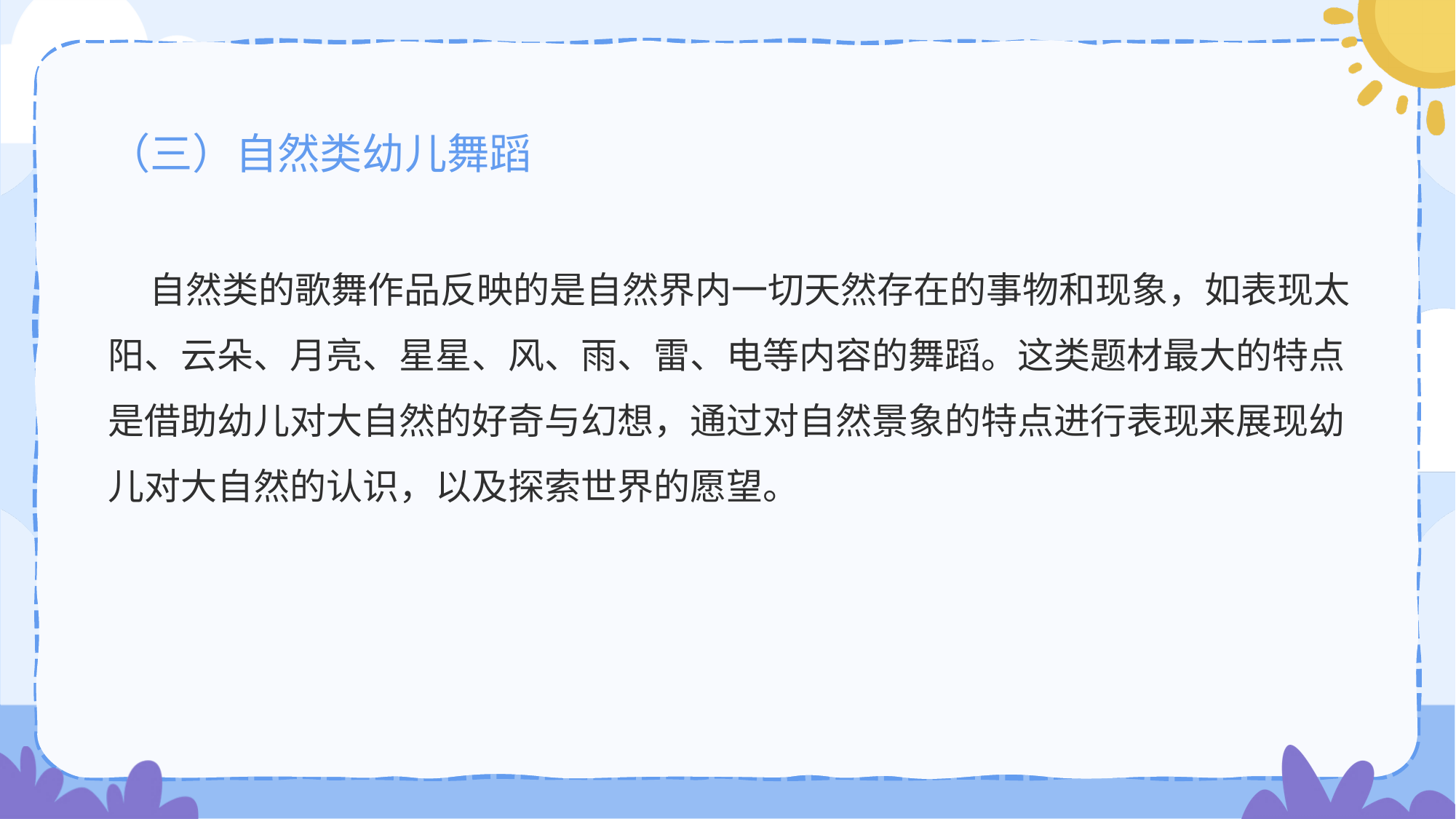

（三）自然类幼儿舞蹈
    自然类的歌舞作品反映的是自然界内一切天然存在的事物和现象，如表现太阳、云朵、月亮、星星、风、雨、雷、电等内容的舞蹈。这类题材最大的特点是借助幼儿对大自然的好奇与幻想，通过对自然景象的特点进行表现来展现幼儿对大自然的认识，以及探索世界的愿望。